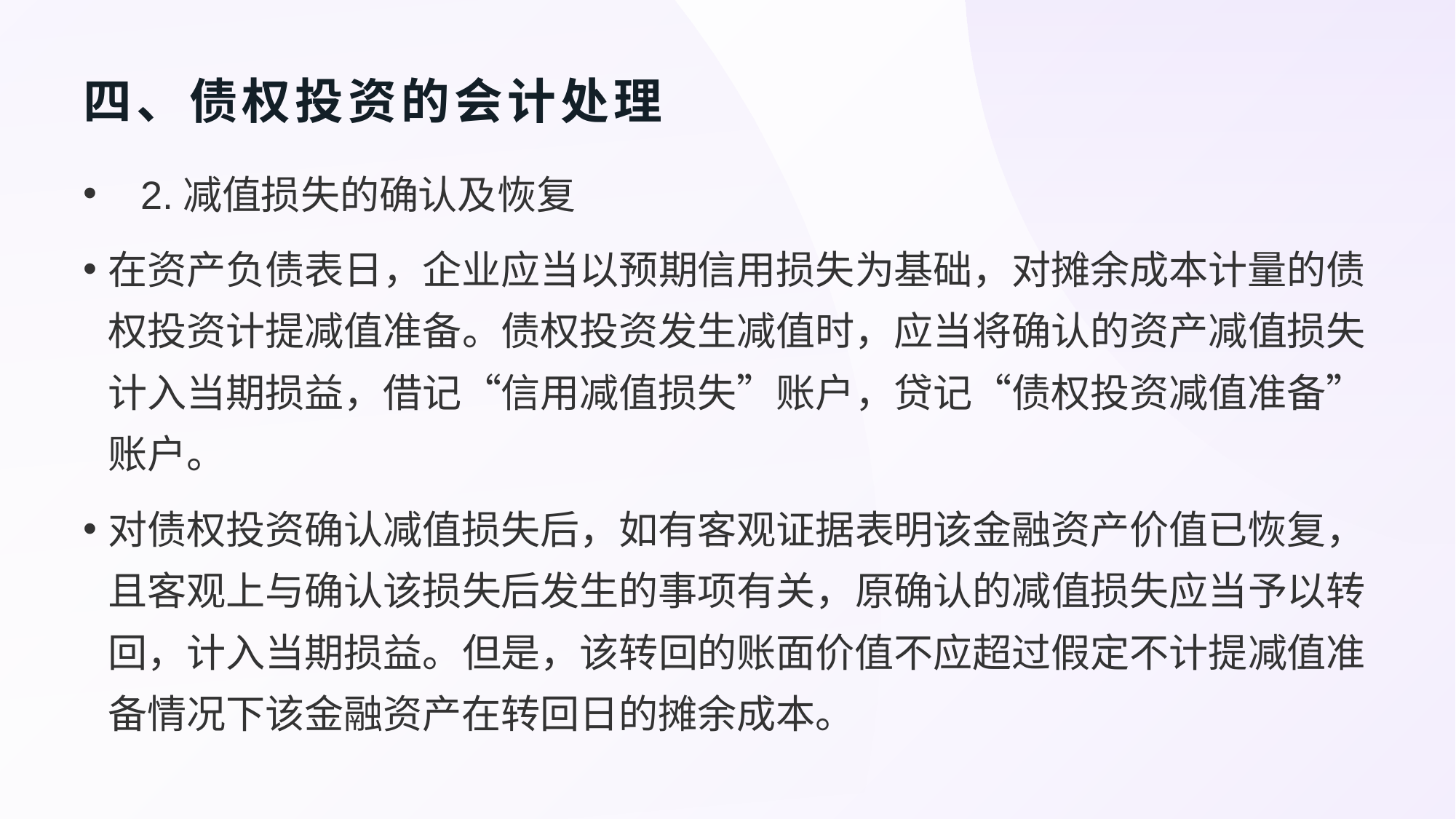

# 四、债权投资的会计处理
   2.减值损失的确认及恢复
在资产负债表日，企业应当以预期信用损失为基础，对摊余成本计量的债权投资计提减值准备。债权投资发生减值时，应当将确认的资产减值损失计入当期损益，借记“信用减值损失”账户，贷记“债权投资减值准备”账户。
对债权投资确认减值损失后，如有客观证据表明该金融资产价值已恢复，且客观上与确认该损失后发生的事项有关，原确认的减值损失应当予以转回，计入当期损益。但是，该转回的账面价值不应超过假定不计提减值准备情况下该金融资产在转回日的摊余成本。